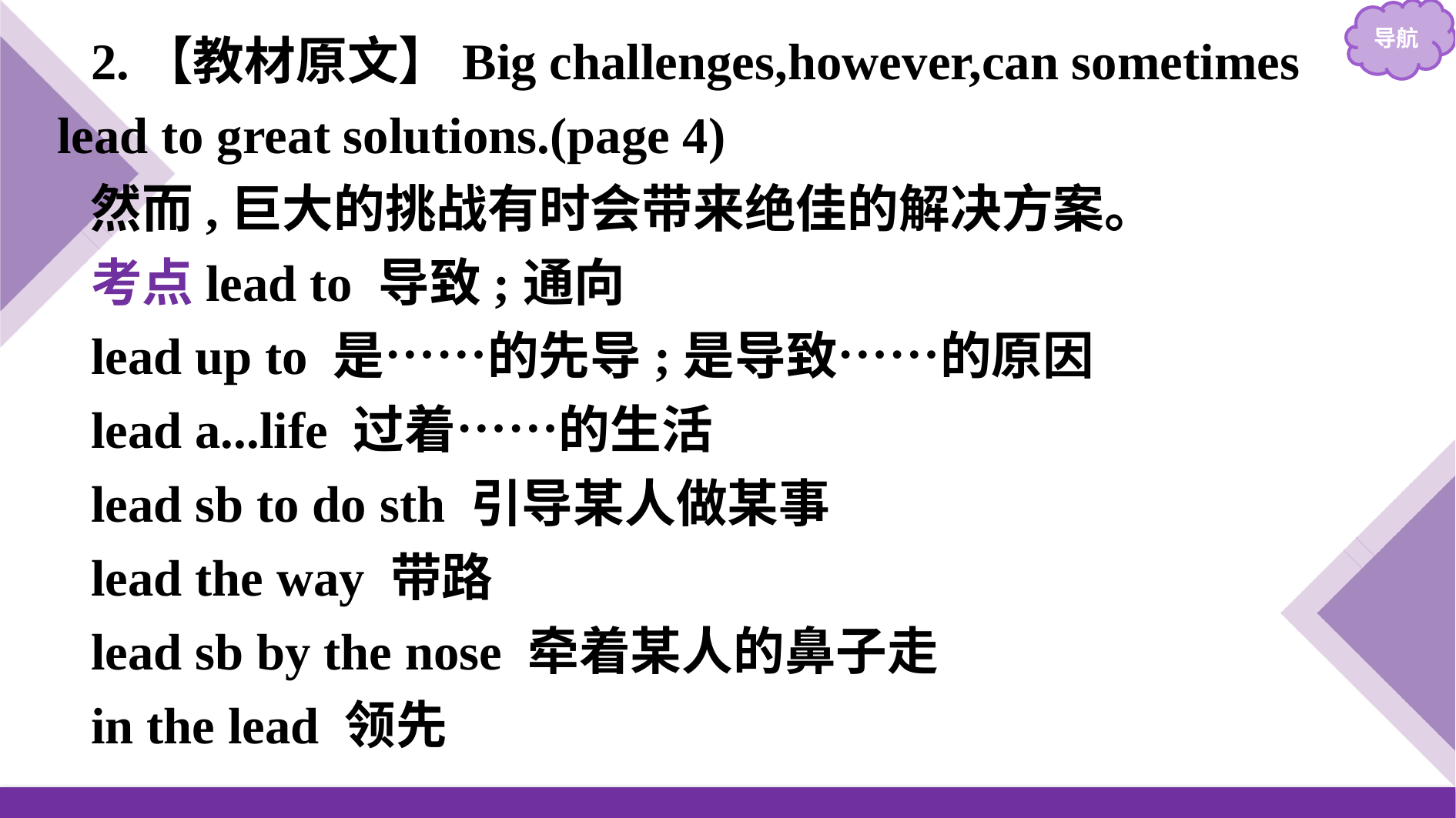

2.【教材原文】Big challenges,however,can sometimes lead to great solutions.(page 4)
然而,巨大的挑战有时会带来绝佳的解决方案。
考点lead to 导致;通向
lead up to 是……的先导;是导致……的原因
lead a...life 过着……的生活
lead sb to do sth 引导某人做某事
lead the way 带路
lead sb by the nose 牵着某人的鼻子走
in the lead 领先